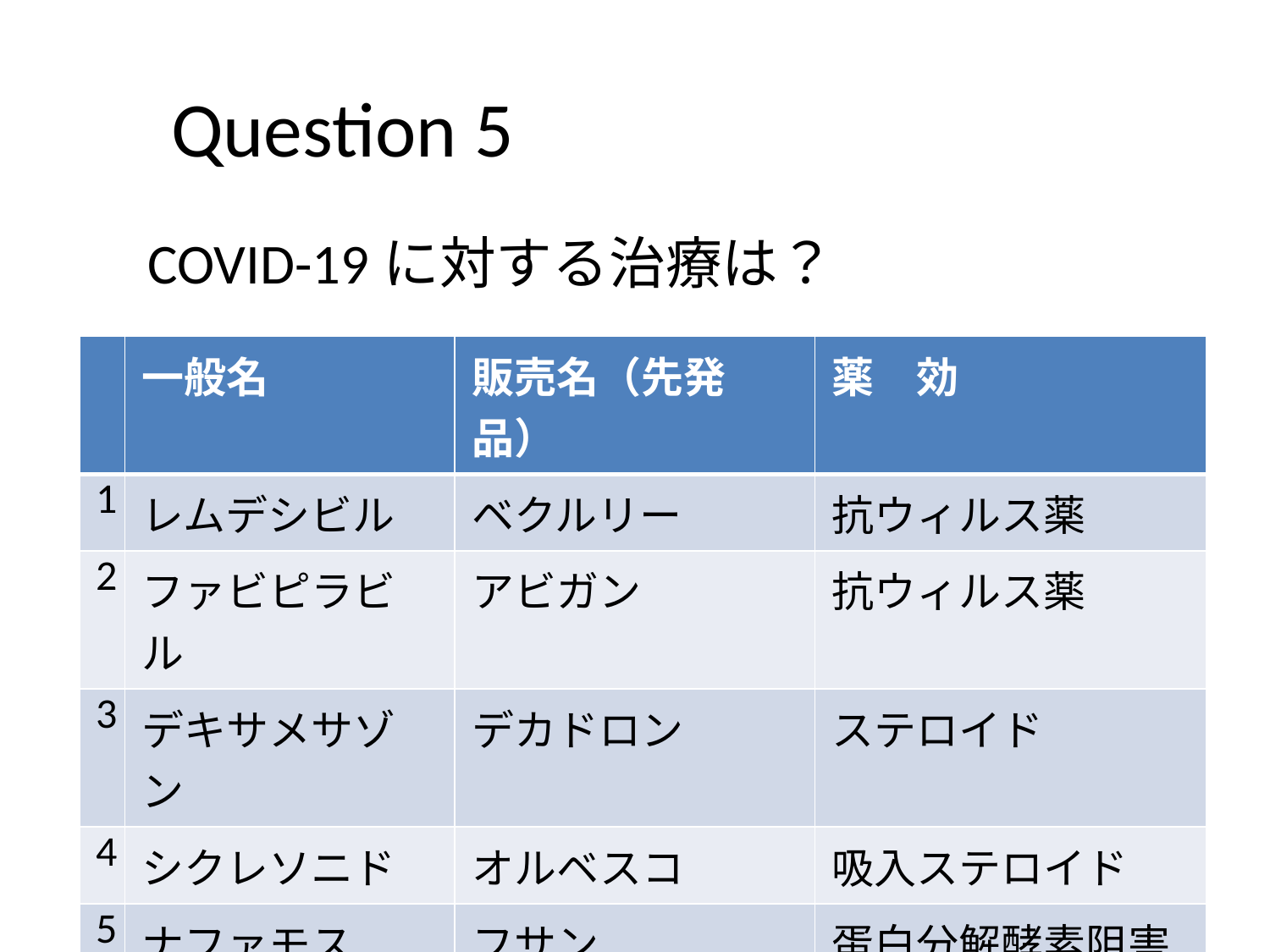

# Question 5
COVID-19に対する治療は？

|  | 一般名 | 販売名（先発品） | 薬　効 |
| --- | --- | --- | --- |
| 1 | レムデシビル | ベクルリー | 抗ウィルス薬 |
| 2 | ファビピラビル | アビガン | 抗ウィルス薬 |
| 3 | デキサメサゾン | デカドロン | ステロイド |
| 4 | シクレソニド | オルベスコ | 吸入ステロイド |
| 5 | ナファモスタット | フサン | 蛋白分解酵素阻害 |
| 6 | トシリズマブ | アクテムラ | リウマチ薬 |
Patient Info